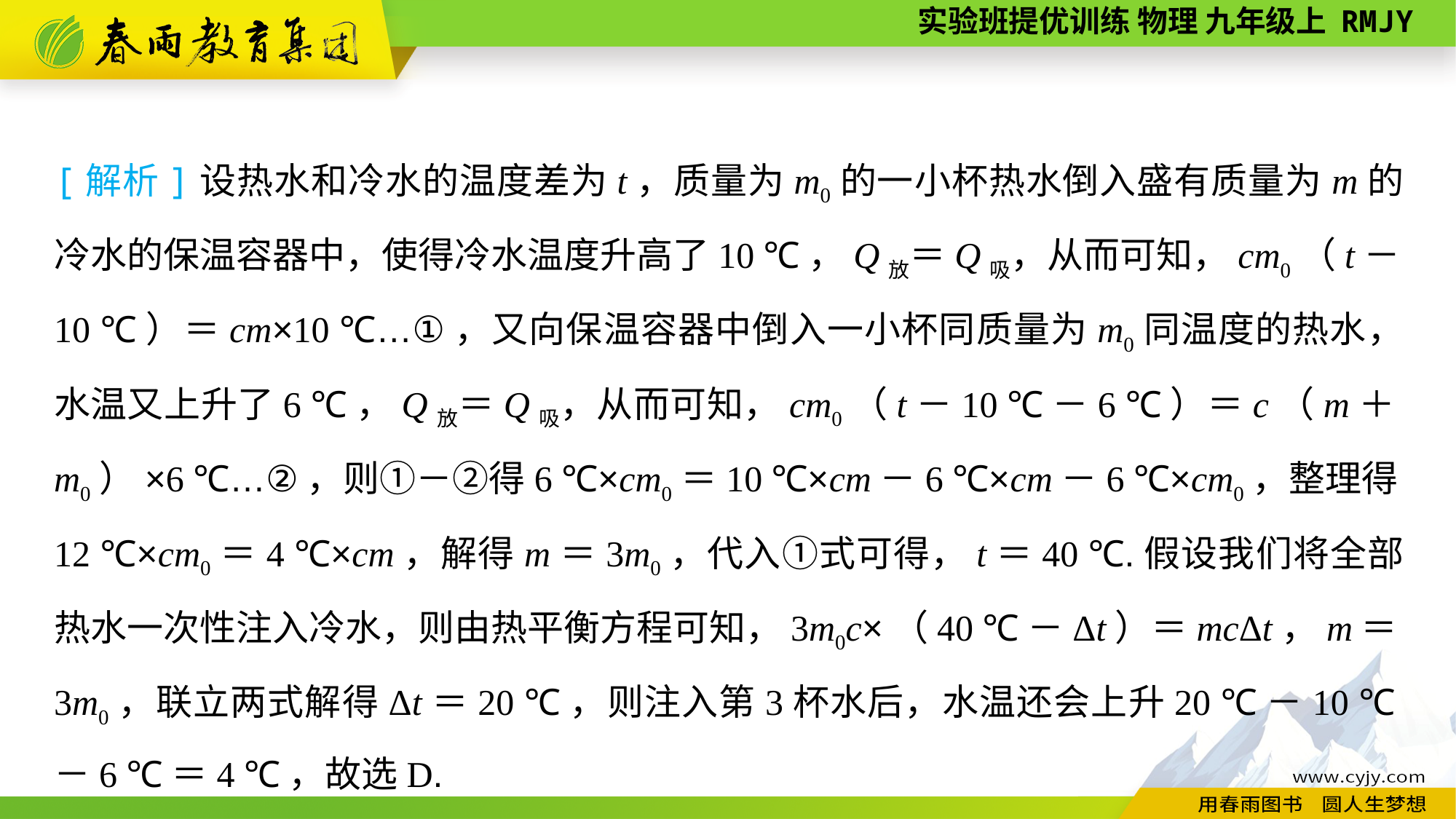

[解析]设热水和冷水的温度差为t，质量为m0的一小杯热水倒入盛有质量为m的冷水的保温容器中，使得冷水温度升高了10 ℃，Q放＝Q吸，从而可知，cm0（t－10 ℃）＝cm×10 ℃…①，又向保温容器中倒入一小杯同质量为m0同温度的热水，水温又上升了6 ℃，Q放＝Q吸，从而可知，cm0（t－10 ℃－6 ℃）＝c（m＋m0）×6 ℃…②，则①－②得6 ℃×cm0＝10 ℃×cm－6 ℃×cm－6 ℃×cm0，整理得12 ℃×cm0＝4 ℃×cm，解得m＝3m0，代入①式可得，t＝40 ℃.假设我们将全部热水一次性注入冷水，则由热平衡方程可知，3m0c×（40 ℃－Δt）＝mcΔt，m＝3m0，联立两式解得Δt＝20 ℃，则注入第3杯水后，水温还会上升20 ℃－10 ℃－6 ℃＝4 ℃，故选D.